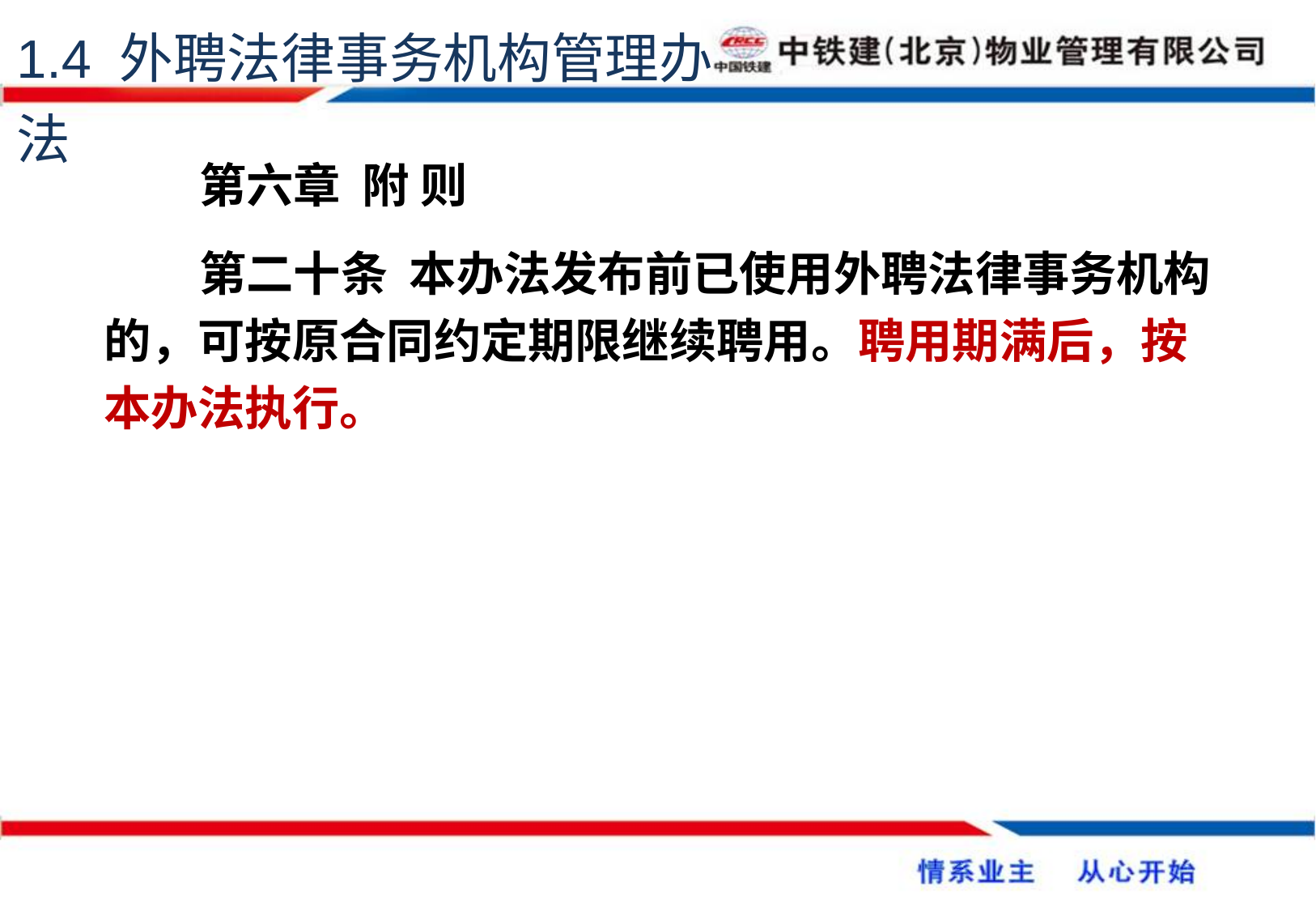

1.4 外聘法律事务机构管理办法
第六章  附 则
第二十条  本办法发布前已使用外聘法律事务机构的，可按原合同约定期限继续聘用。聘用期满后，按本办法执行。
80